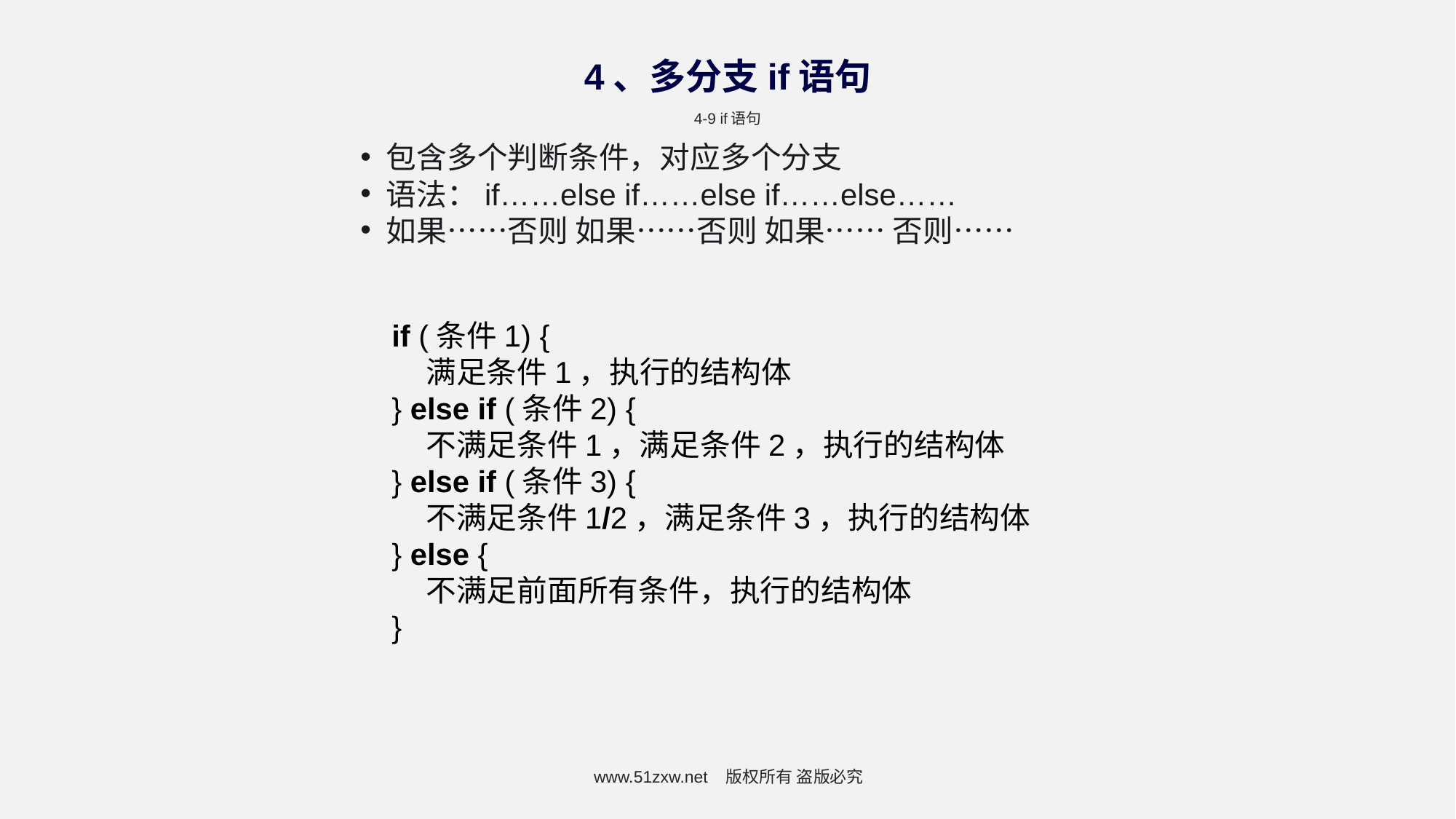

4、多分支if语句
4-9 if语句
包含多个判断条件，对应多个分支
语法：if……else if……else if……else……
如果……否则 如果……否则 如果…… 否则……
if (条件1) {
    满足条件1，执行的结构体
} else if (条件2) {
    不满足条件1，满足条件2，执行的结构体
} else if (条件3) {
    不满足条件1/2，满足条件3，执行的结构体
} else {
    不满足前面所有条件，执行的结构体
}
www.51zxw.net   版权所有 盗版必究